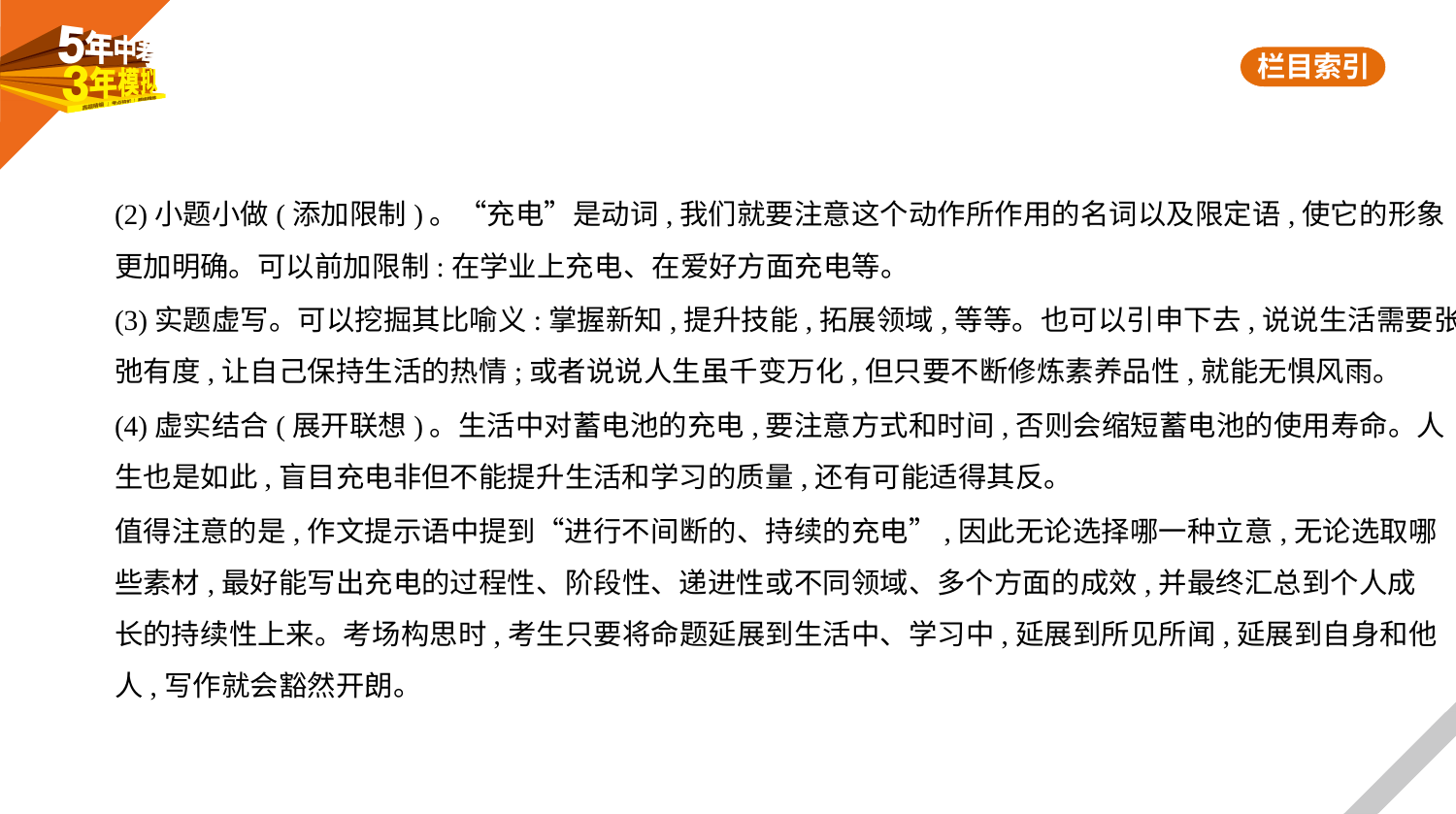

(2)小题小做(添加限制)。“充电”是动词,我们就要注意这个动作所作用的名词以及限定语,使它的形象
更加明确。可以前加限制:在学业上充电、在爱好方面充电等。
(3)实题虚写。可以挖掘其比喻义:掌握新知,提升技能,拓展领域,等等。也可以引申下去,说说生活需要张
弛有度,让自己保持生活的热情;或者说说人生虽千变万化,但只要不断修炼素养品性,就能无惧风雨。
(4)虚实结合(展开联想)。生活中对蓄电池的充电,要注意方式和时间,否则会缩短蓄电池的使用寿命。人
生也是如此,盲目充电非但不能提升生活和学习的质量,还有可能适得其反。
值得注意的是,作文提示语中提到“进行不间断的、持续的充电”,因此无论选择哪一种立意,无论选取哪
些素材,最好能写出充电的过程性、阶段性、递进性或不同领域、多个方面的成效,并最终汇总到个人成
长的持续性上来。考场构思时,考生只要将命题延展到生活中、学习中,延展到所见所闻,延展到自身和他
人,写作就会豁然开朗。